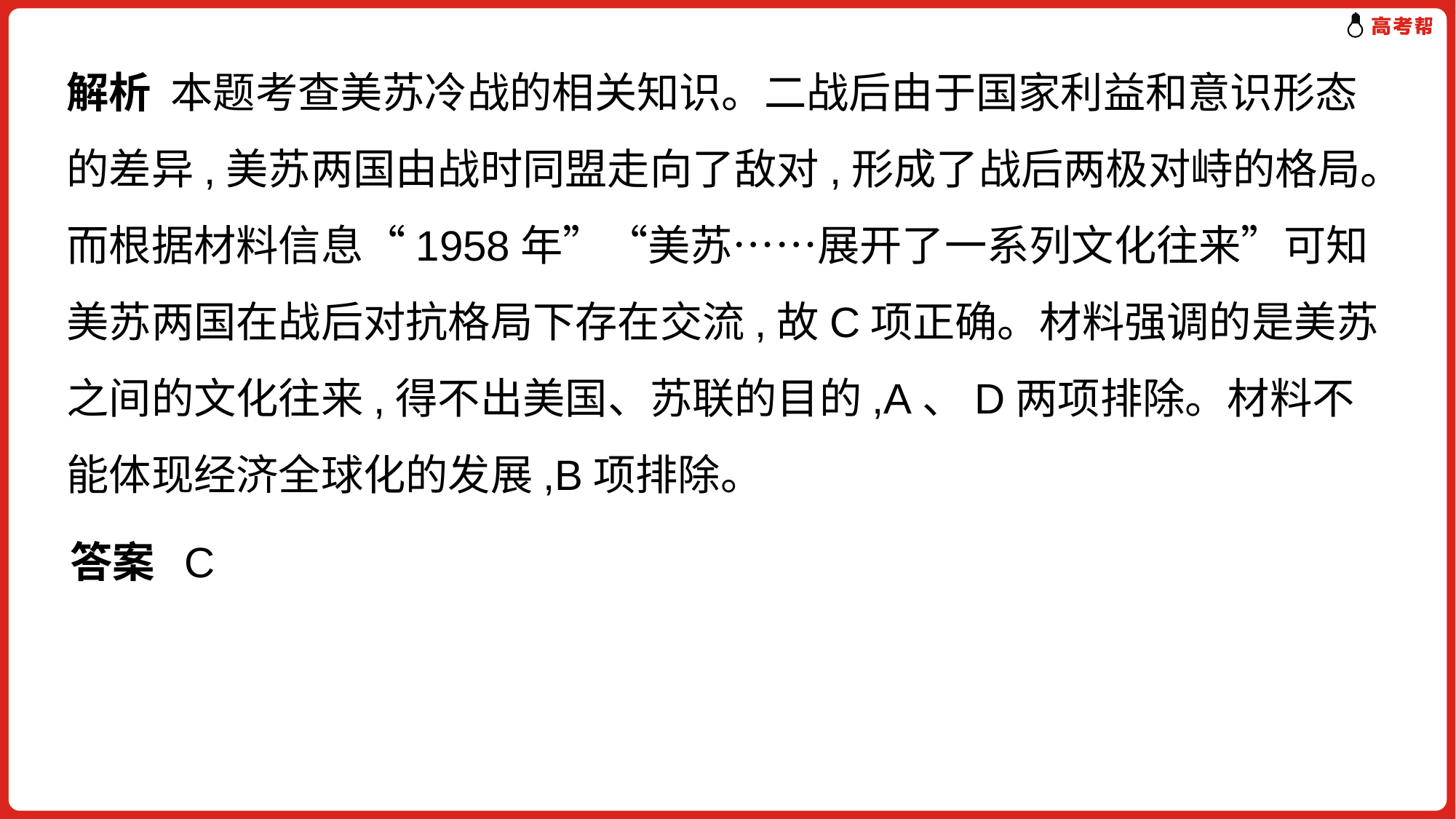

解析  本题考查美苏冷战的相关知识。二战后由于国家利益和意识形态的差异,美苏两国由战时同盟走向了敌对,形成了战后两极对峙的格局。而根据材料信息“1958年”“美苏……展开了一系列文化往来”可知美苏两国在战后对抗格局下存在交流,故C项正确。材料强调的是美苏之间的文化往来,得不出美国、苏联的目的,A、D两项排除。材料不能体现经济全球化的发展,B项排除。
答案  C